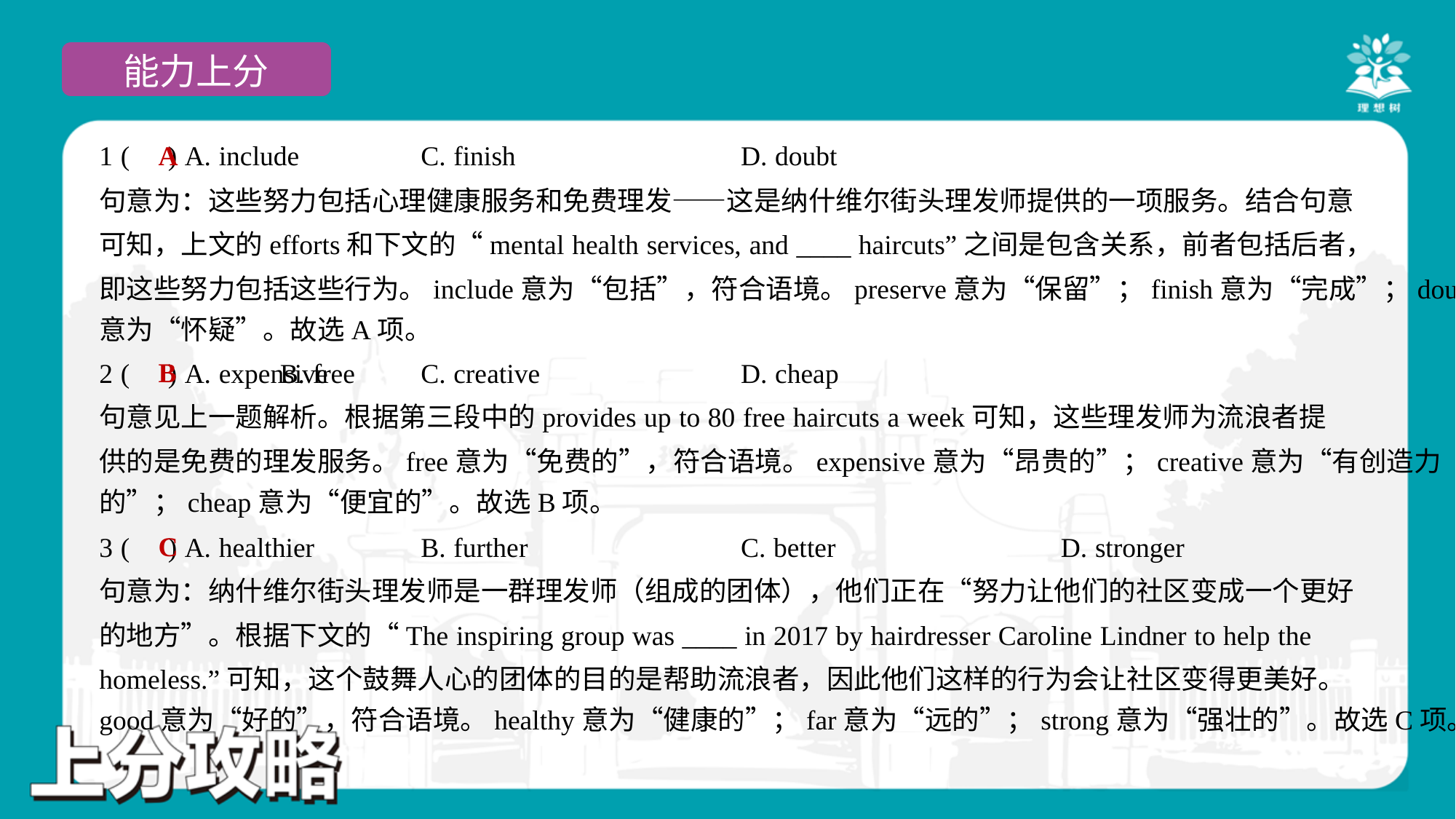

A
1 (     ) A. include	      B. preserve	C. finish	D. doubt
句意为：这些努力包括心理健康服务和免费理发——这是纳什维尔街头理发师提供的一项服务。结合句意
可知，上文的efforts和下文的“mental health services, and ____ haircuts”之间是包含关系，前者包括后者，
即这些努力包括这些行为。include意为“包括”，符合语境。preserve意为“保留”；finish意为“完成”；doubt
意为“怀疑”。故选A项。
B
2 (     ) A. expensive	  B. free	C. creative	D. cheap
句意见上一题解析。根据第三段中的provides up to 80 free haircuts a week可知，这些理发师为流浪者提
供的是免费的理发服务。free意为“免费的”，符合语境。expensive意为“昂贵的”；creative意为“有创造力
的”；cheap意为“便宜的”。故选B项。
C
3 (     ) A. healthier	B. further	C. better	D. stronger
句意为：纳什维尔街头理发师是一群理发师（组成的团体），他们正在“努力让他们的社区变成一个更好
的地方”。根据下文的“The inspiring group was ____ in 2017 by hairdresser Caroline Lindner to help the
homeless.”可知，这个鼓舞人心的团体的目的是帮助流浪者，因此他们这样的行为会让社区变得更美好。
good意为“好的”，符合语境。healthy意为“健康的”；far意为“远的”；strong意为“强壮的”。故选C项。